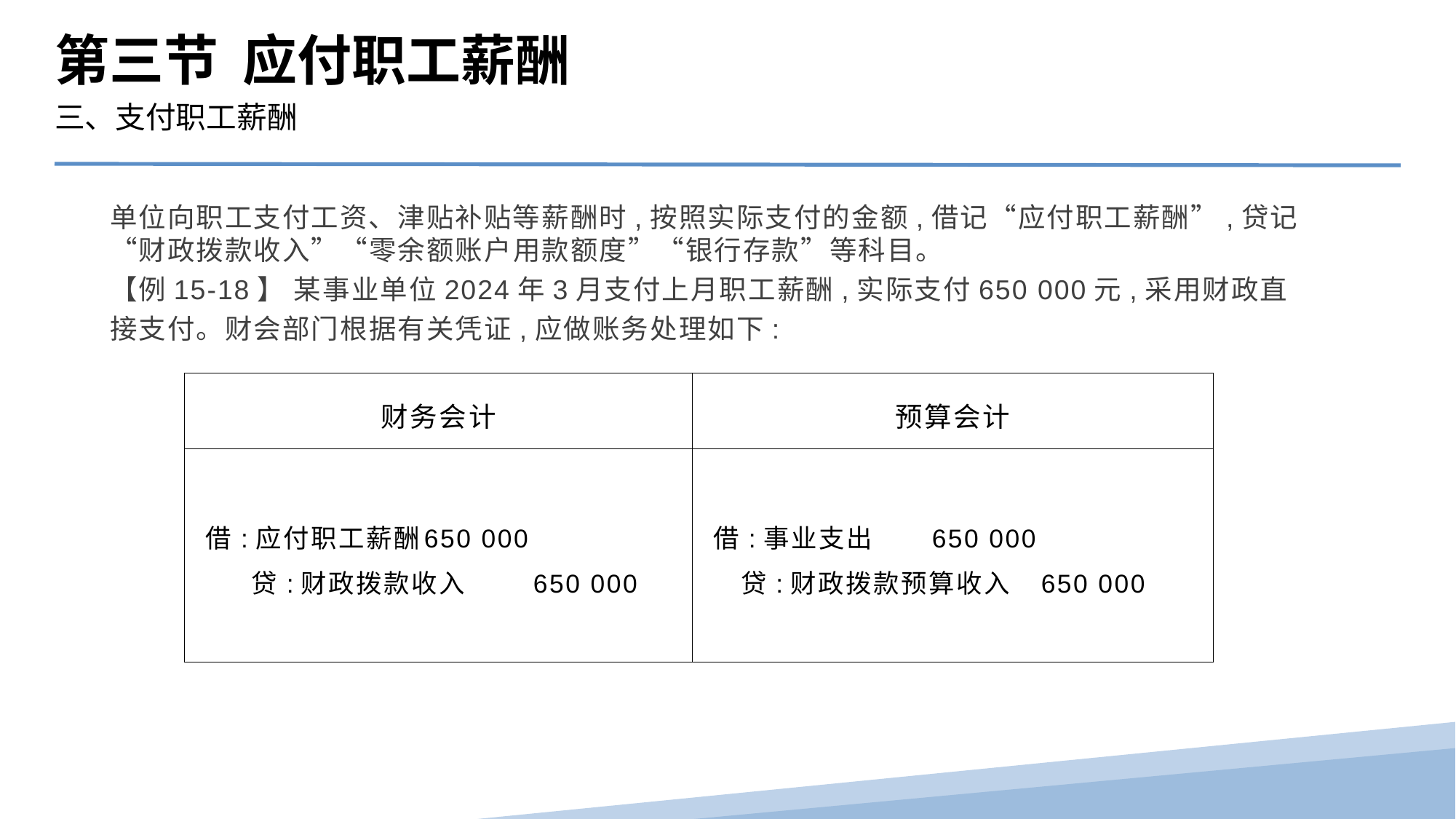

第三节  应付职工薪酬
三、支付职工薪酬
单位向职工支付工资、津贴补贴等薪酬时,按照实际支付的金额,借记“应付职工薪酬”,贷记“财政拨款收入”“零余额账户用款额度”“银行存款”等科目。
【例15-18】 某事业单位2024年3月支付上月职工薪酬,实际支付650 000元,采用财政直接支付。财会部门根据有关凭证,应做账务处理如下:
| 财务会计 | 预算会计 |
| --- | --- |
| 借:应付职工薪酬 650 000 贷:财政拨款收入 650 000 | 借:事业支出 650 000 贷:财政拨款预算收入 650 000 |